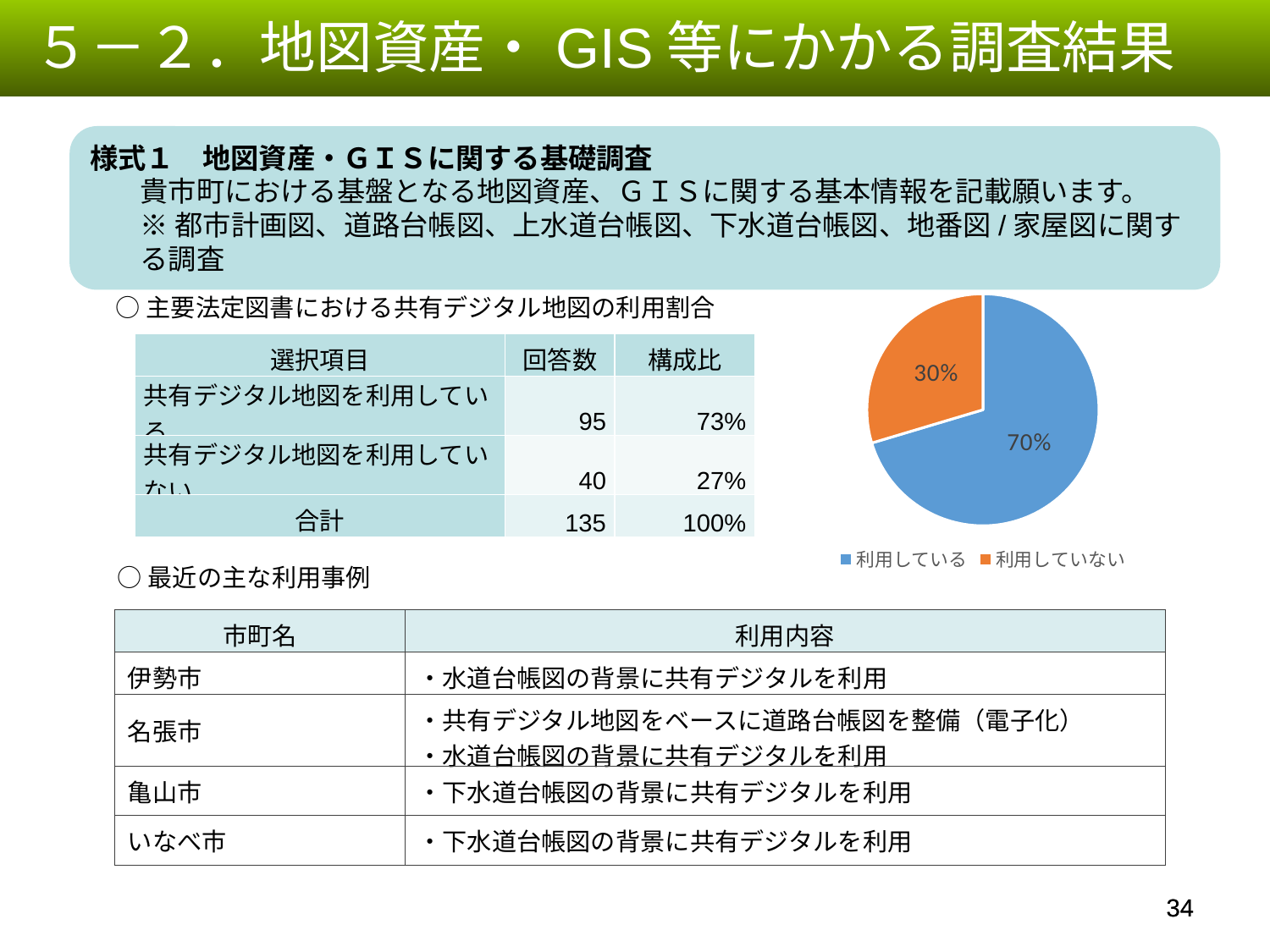

５－２．地図資産・GIS等にかかる調査結果
様式１　地図資産・ＧＩＳに関する基礎調査
貴市町における基盤となる地図資産、ＧＩＳに関する基本情報を記載願います。
※都市計画図、道路台帳図、上水道台帳図、下水道台帳図、地番図/家屋図に関する調査
○主要法定図書における共有デジタル地図の利用割合

### Chart

| Category |  |
|---|---|
| 利用している | 0.7037037037037037 |
| 利用していない | 0.2962962962962963 |
| 選択項目 | 回答数 | 構成比 |
| --- | --- | --- |
| 共有デジタル地図を利用している | 95 | 73% |
| 共有デジタル地図を利用していない | 40 | 27% |
| 合計 | 135 | 100% |
○最近の主な利用事例
| 市町名 | 利用内容 |
| --- | --- |
| 伊勢市 | ・水道台帳図の背景に共有デジタルを利用 |
| 名張市 | ・共有デジタル地図をベースに道路台帳図を整備（電子化） ・水道台帳図の背景に共有デジタルを利用 |
| 亀山市 | ・下水道台帳図の背景に共有デジタルを利用 |
| いなべ市 | ・下水道台帳図の背景に共有デジタルを利用 |
34
34